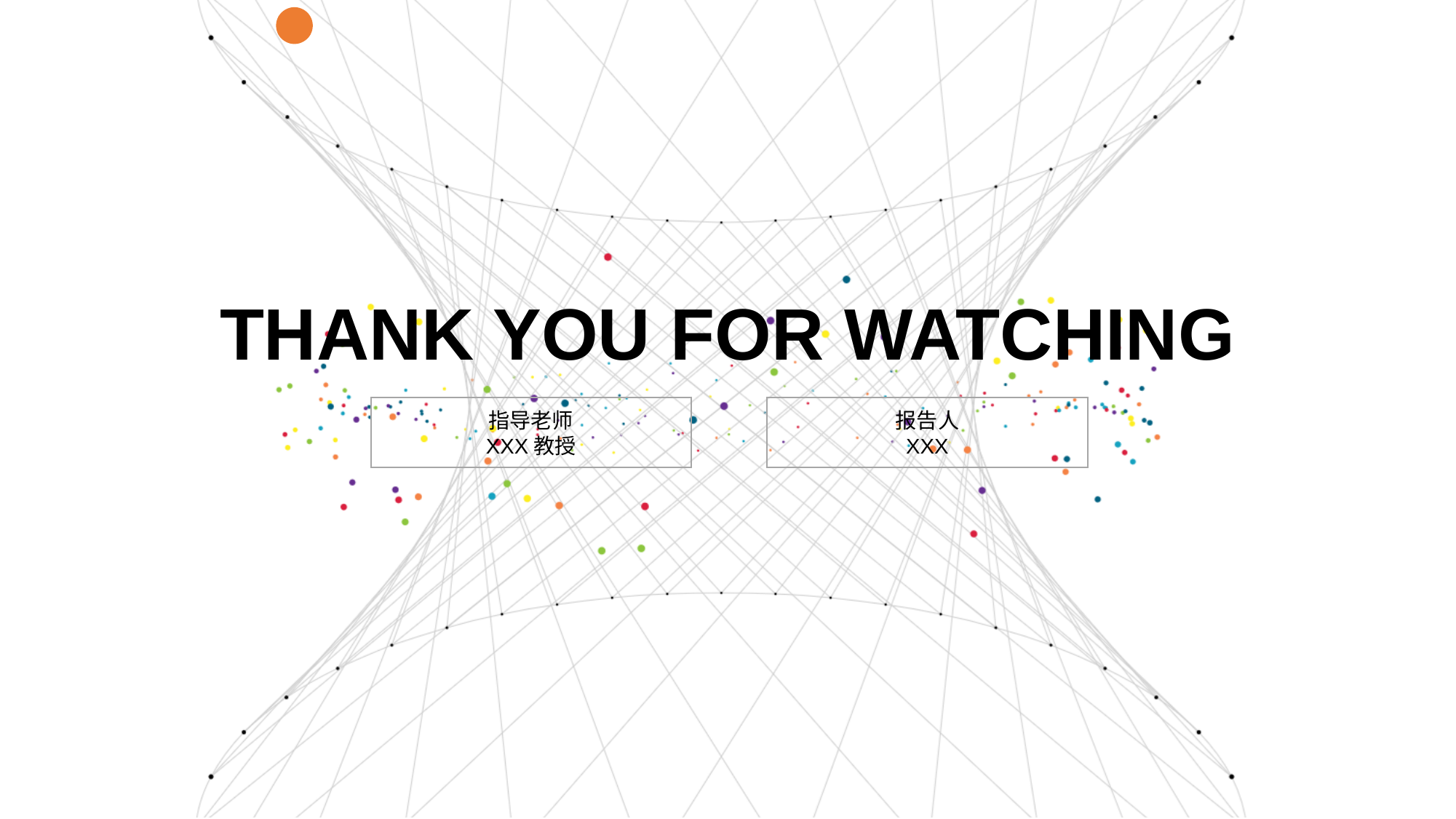

THANK YOU FOR WATCHING
指导老师
XXX教授
报告人
XXX